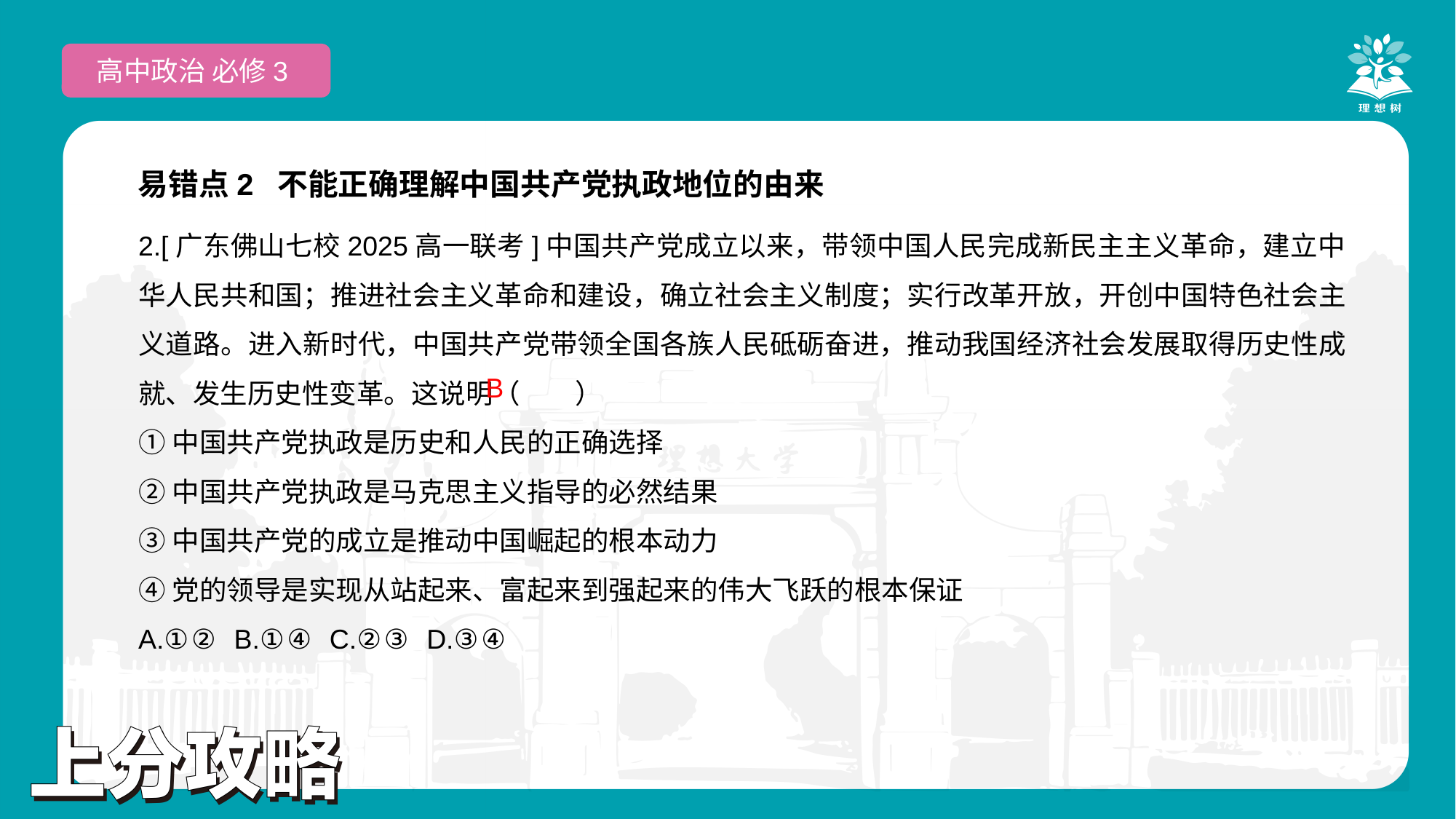

高中政治 必修3
易错点2  不能正确理解中国共产党执政地位的由来
2.[广东佛山七校2025高一联考]中国共产党成立以来，带领中国人民完成新民主主义革命，建立中华人民共和国；推进社会主义革命和建设，确立社会主义制度；实行改革开放，开创中国特色社会主义道路。进入新时代，中国共产党带领全国各族人民砥砺奋进，推动我国经济社会发展取得历史性成就、发生历史性变革。这说明（　　）
①中国共产党执政是历史和人民的正确选择
②中国共产党执政是马克思主义指导的必然结果
③中国共产党的成立是推动中国崛起的根本动力
④党的领导是实现从站起来、富起来到强起来的伟大飞跃的根本保证
A.①②  B.①④  C.②③  D.③④
B